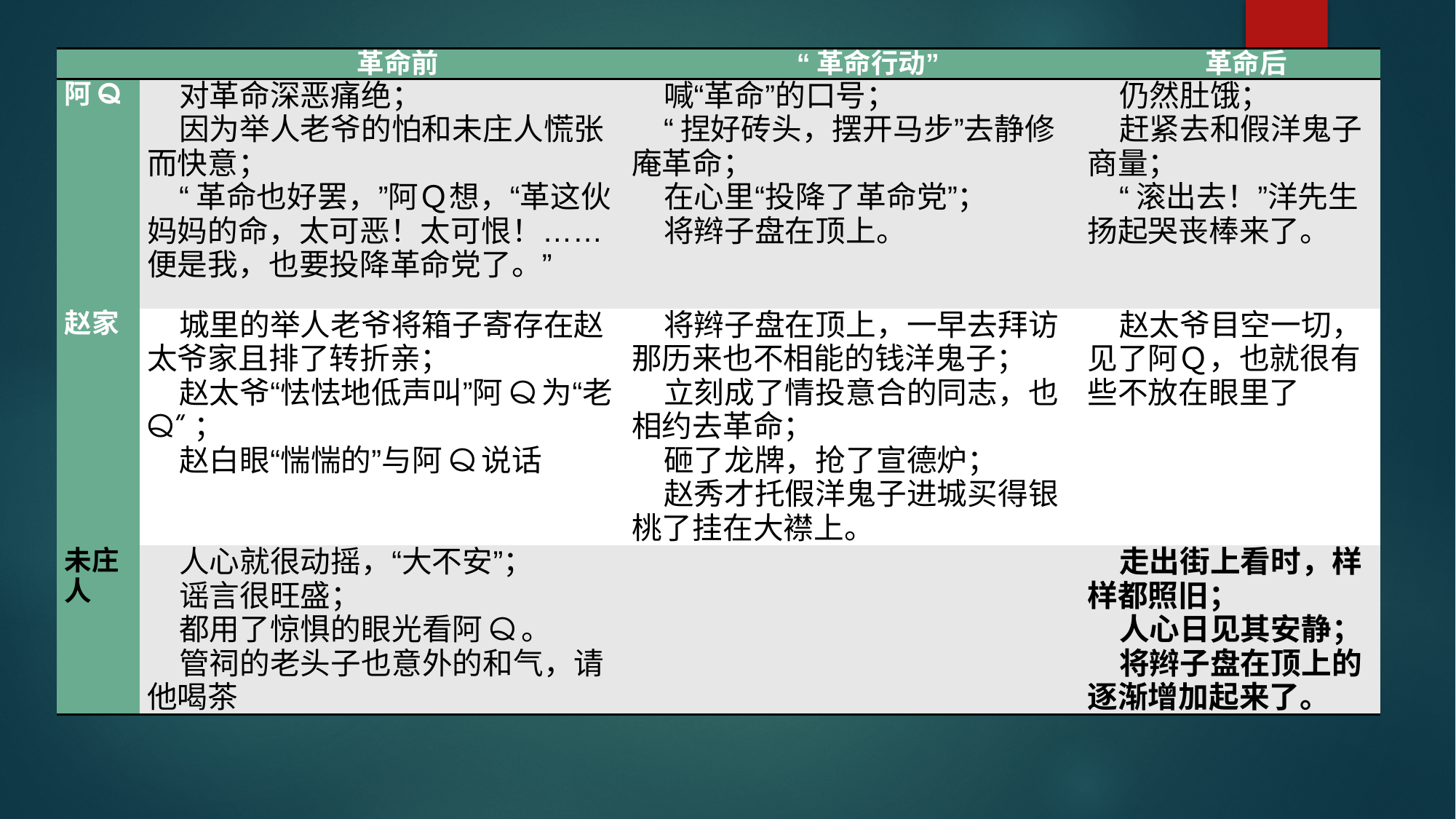

|  | 革命前 | “革命行动” | 革命后 |
| --- | --- | --- | --- |
| 阿Q | 对革命深恶痛绝； 因为举人老爷的怕和未庄人慌张而快意； “革命也好罢，”阿Ｑ想，“革这伙妈妈的命，太可恶！太可恨！……便是我，也要投降革命党了。” | 喊“革命”的口号； “捏好砖头，摆开马步”去静修庵革命； 在心里“投降了革命党”； 将辫子盘在顶上。 | 仍然肚饿； 赶紧去和假洋鬼子商量； “滚出去！”洋先生扬起哭丧棒来了。 |
| 赵家 | 城里的举人老爷将箱子寄存在赵太爷家且排了转折亲； 赵太爷“怯怯地低声叫”阿Q为“老Q”； 赵白眼“惴惴的”与阿Q说话 | 将辫子盘在顶上，一早去拜访那历来也不相能的钱洋鬼子； 立刻成了情投意合的同志，也相约去革命； 砸了龙牌，抢了宣德炉； 赵秀才托假洋鬼子进城买得银桃了挂在大襟上。 | 赵太爷目空一切，见了阿Ｑ，也就很有些不放在眼里了 |
| 未庄人 | 人心就很动摇，“大不安”； 谣言很旺盛； 都用了惊惧的眼光看阿Q。 管祠的老头子也意外的和气，请他喝茶 |  | 走出街上看时，样样都照旧； 人心日见其安静； 将辫子盘在顶上的逐渐增加起来了。 |